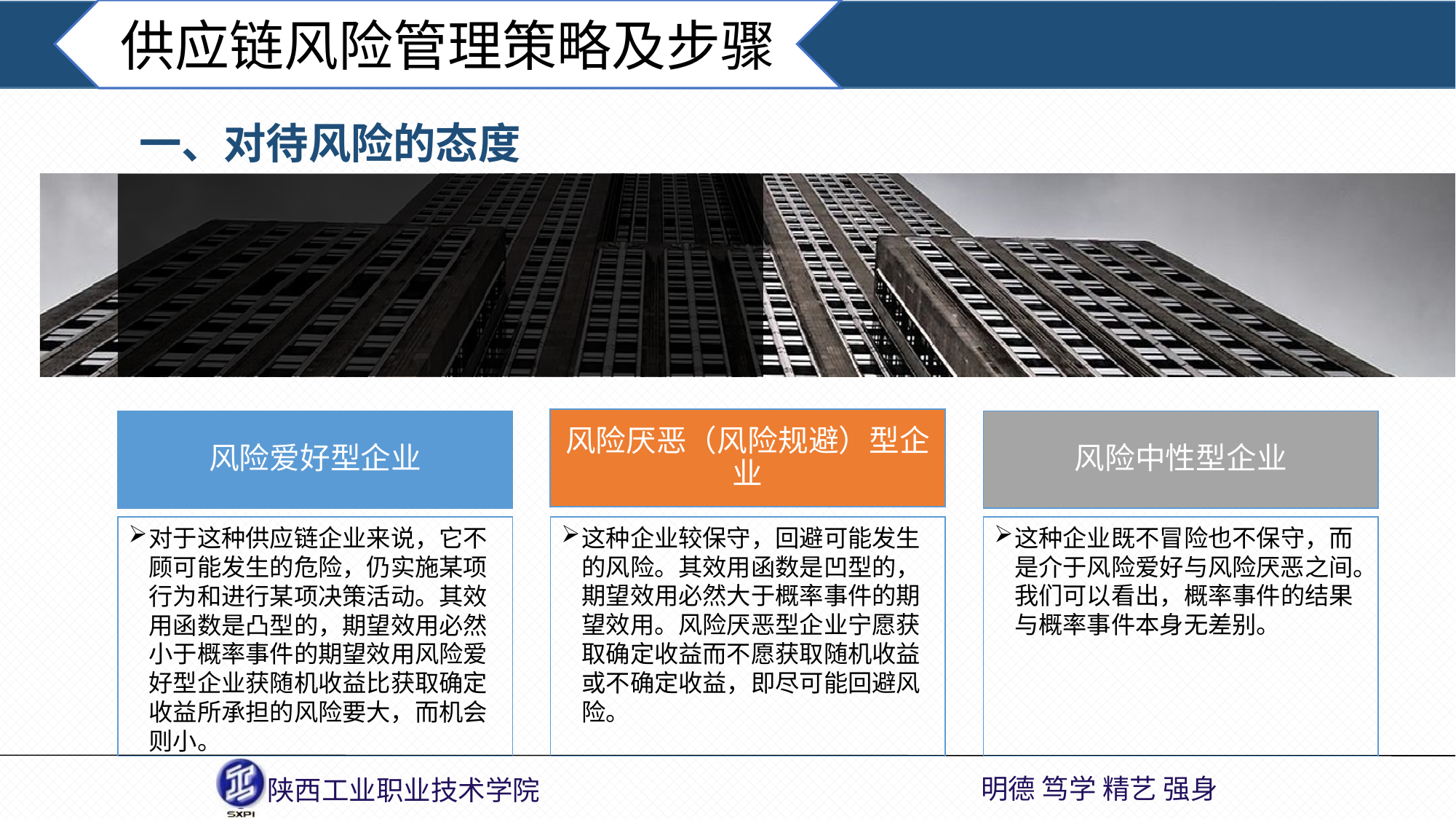

供应链风险管理策略及步骤
一、对待风险的态度

风险厌恶（风险规避）型企业
风险爱好型企业
风险中性型企业
对于这种供应链企业来说，它不顾可能发生的危险，仍实施某项行为和进行某项决策活动。其效用函数是凸型的，期望效用必然小于概率事件的期望效用风险爱好型企业获随机收益比获取确定收益所承担的风险要大，而机会则小。
这种企业较保守，回避可能发生的风险。其效用函数是凹型的，期望效用必然大于概率事件的期望效用。风险厌恶型企业宁愿获取确定收益而不愿获取随机收益或不确定收益，即尽可能回避风险。
这种企业既不冒险也不保守，而是介于风险爱好与风险厌恶之间。我们可以看出，概率事件的结果与概率事件本身无差别。